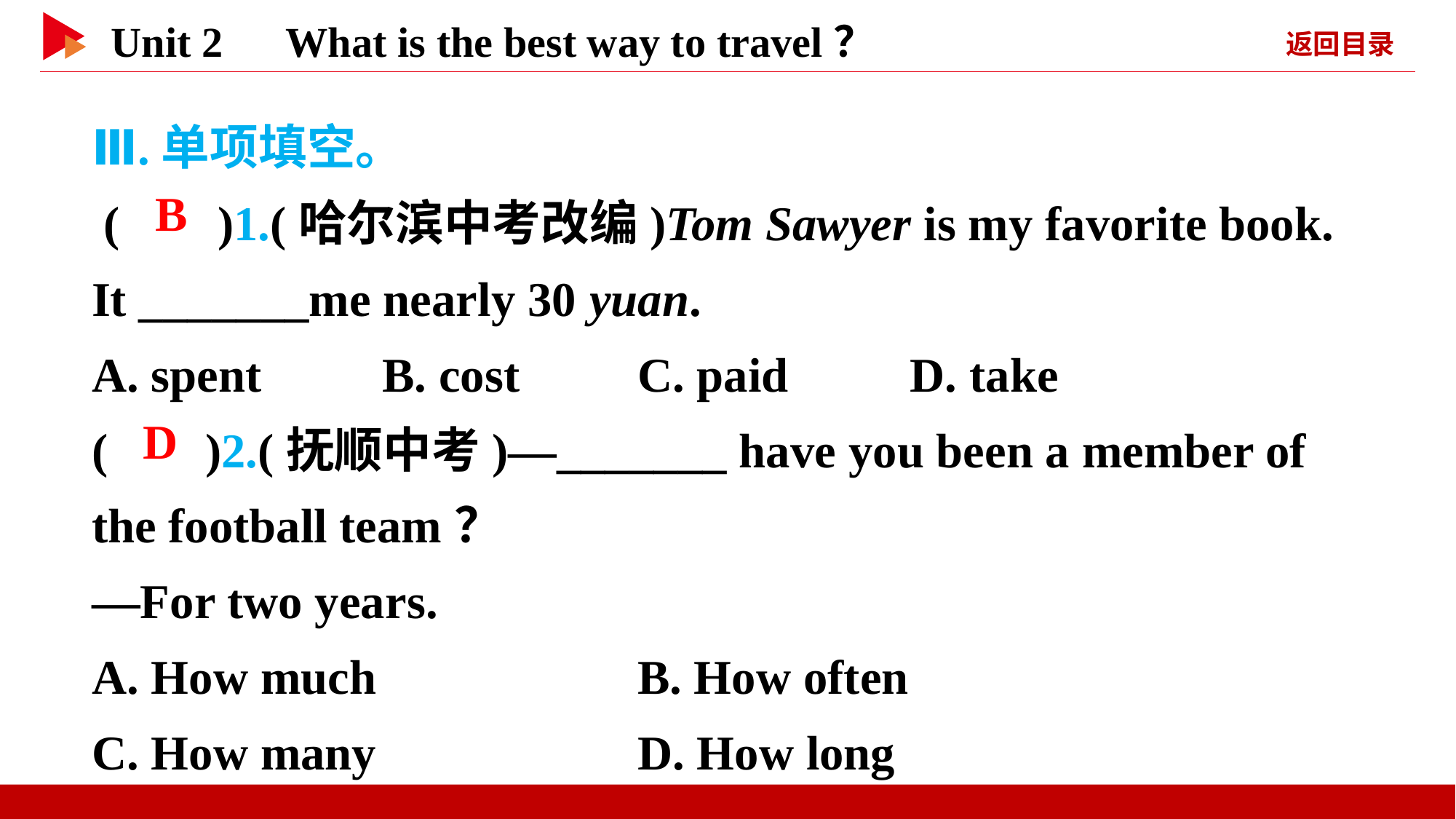

Ⅲ.单项填空。
 (        )1.(哈尔滨中考改编)Tom Sawyer is my favorite book. It _______me nearly 30 yuan.
A. spent　　B. cost		C. paid          D. take
(        )2.(抚顺中考)—_______ have you been a member of the football team？
—For two years.
A. How much                	B. How often
C. How many                	D. How long
   B
   D